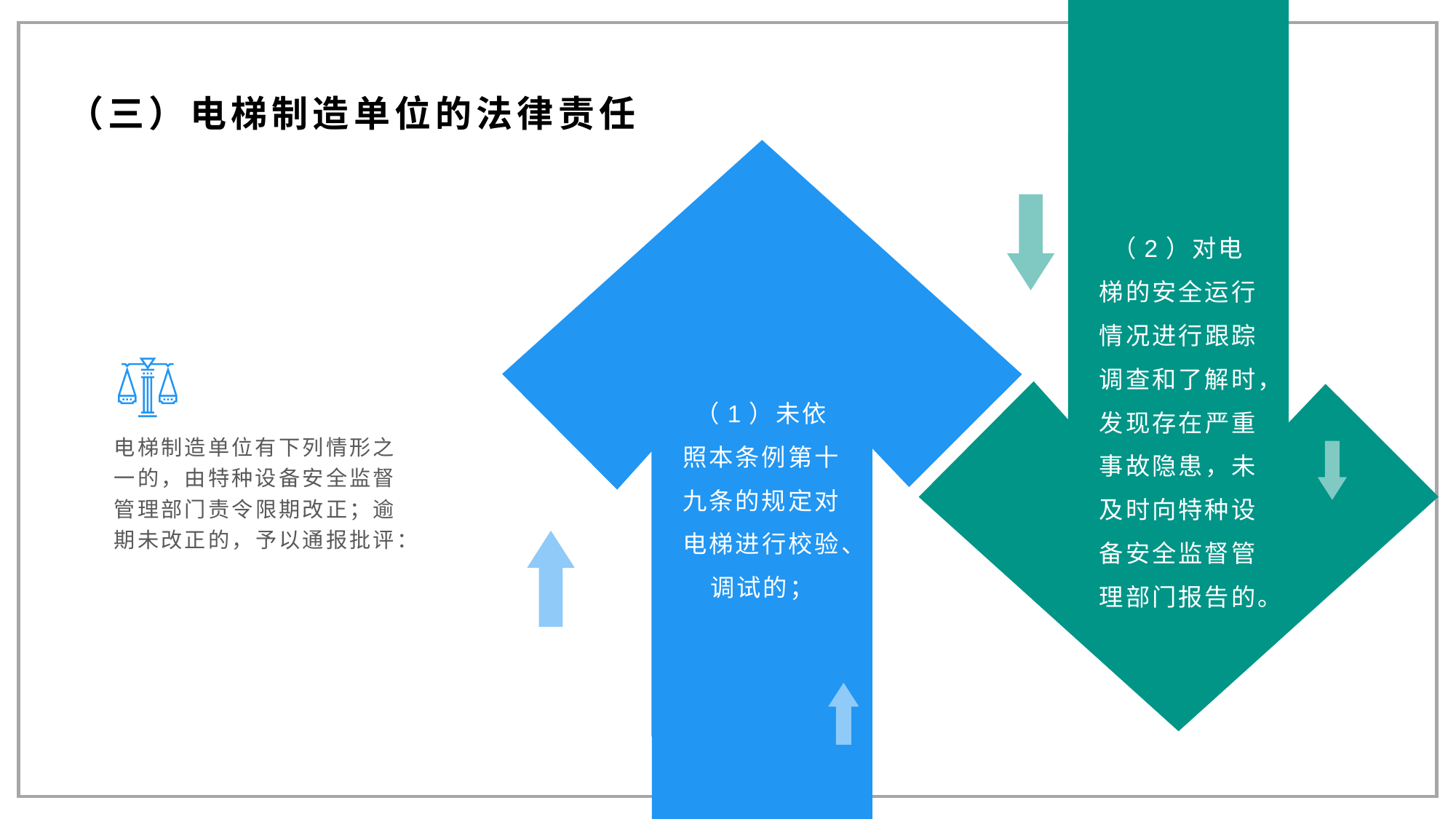

（三）电梯制造单位的法律责任
（2）对电梯的安全运行情况进行跟踪调查和了解时，发现存在严重事故隐患，未及时向特种设备安全监督管理部门报告的。

（1）未依照本条例第十九条的规定对电梯进行校验、调试的；
电梯制造单位有下列情形之一的，由特种设备安全监督管理部门责令限期改正；逾期未改正的，予以通报批评：